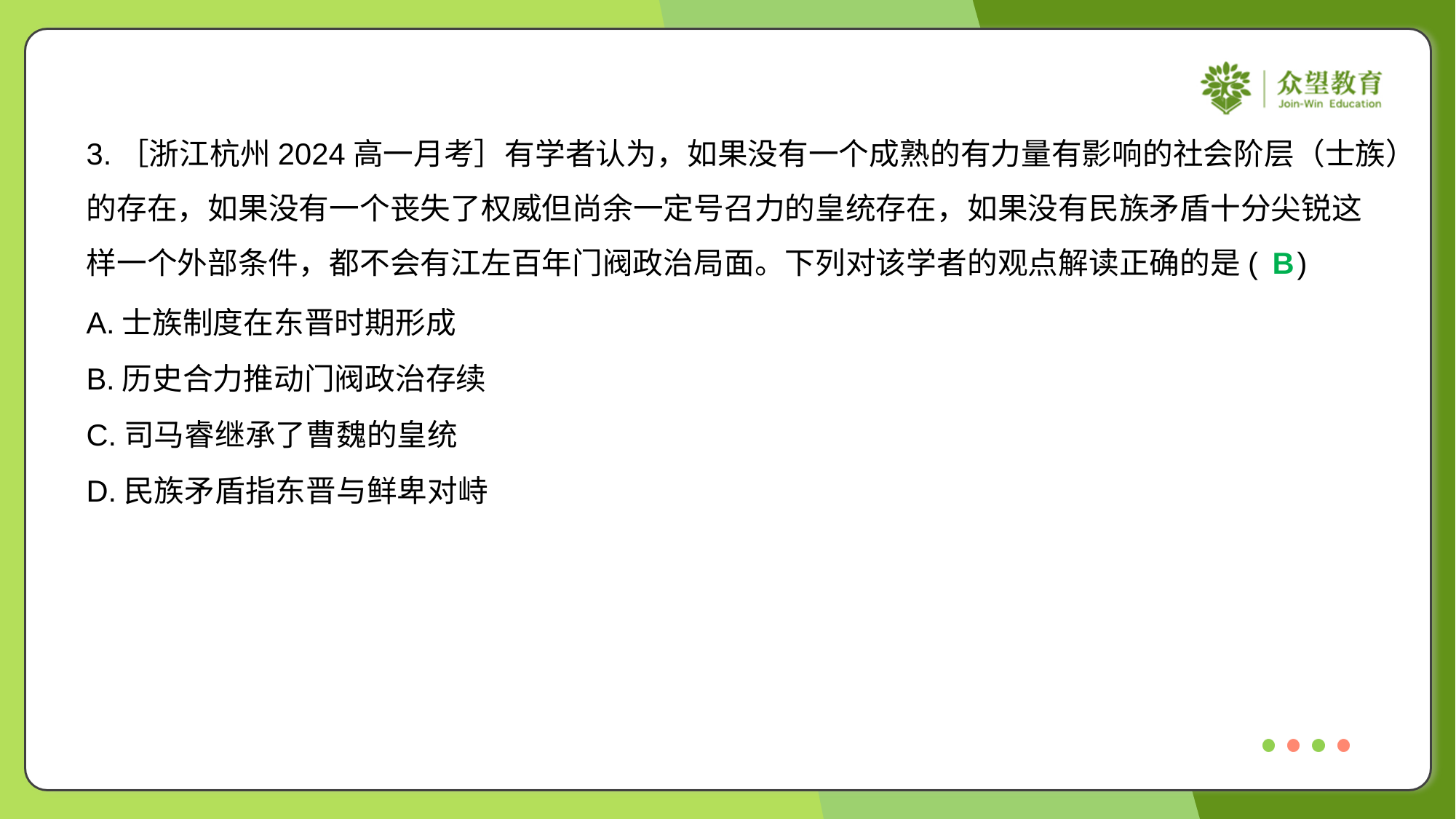

3.［浙江杭州2024高一月考］有学者认为，如果没有一个成熟的有力量有影响的社会阶层（士族）
的存在，如果没有一个丧失了权威但尚余一定号召力的皇统存在，如果没有民族矛盾十分尖锐这
样一个外部条件，都不会有江左百年门阀政治局面。下列对该学者的观点解读正确的是(     )
B
A.士族制度在东晋时期形成
B.历史合力推动门阀政治存续
C.司马睿继承了曹魏的皇统
D.民族矛盾指东晋与鲜卑对峙